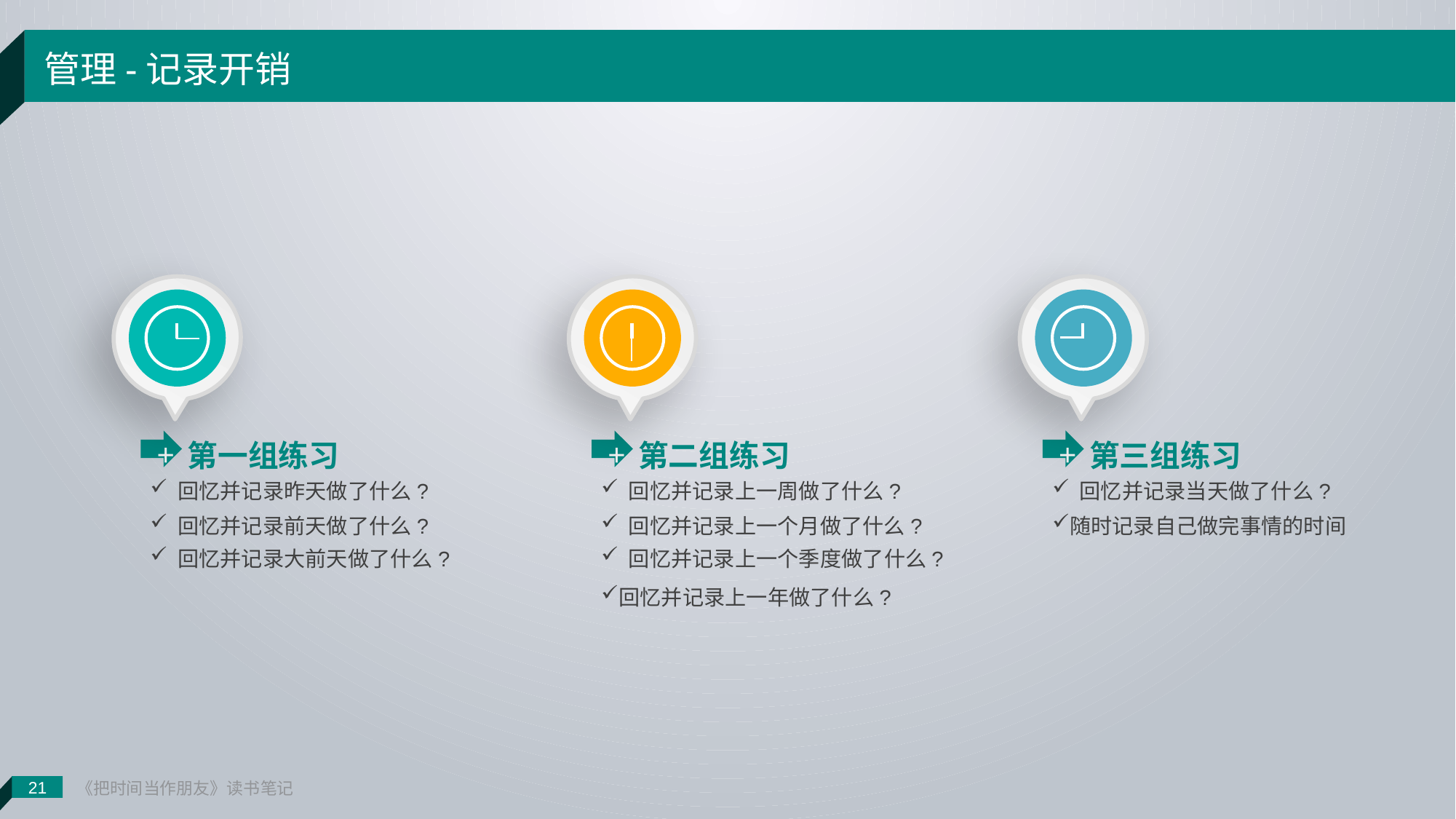

21
《把时间当作朋友》读书笔记

管理-记录开销

+

+

+

第一组练习
第二组练习
第三组练习
 回忆并记录昨天做了什么?
 回忆并记录上一周做了什么?
 回忆并记录当天做了什么?
 回忆并记录前天做了什么?
 回忆并记录上一个月做了什么?
随时记录自己做完事情的时间
 回忆并记录大前天做了什么?
 回忆并记录上一个季度做了什么?
回忆并记录上一年做了什么?